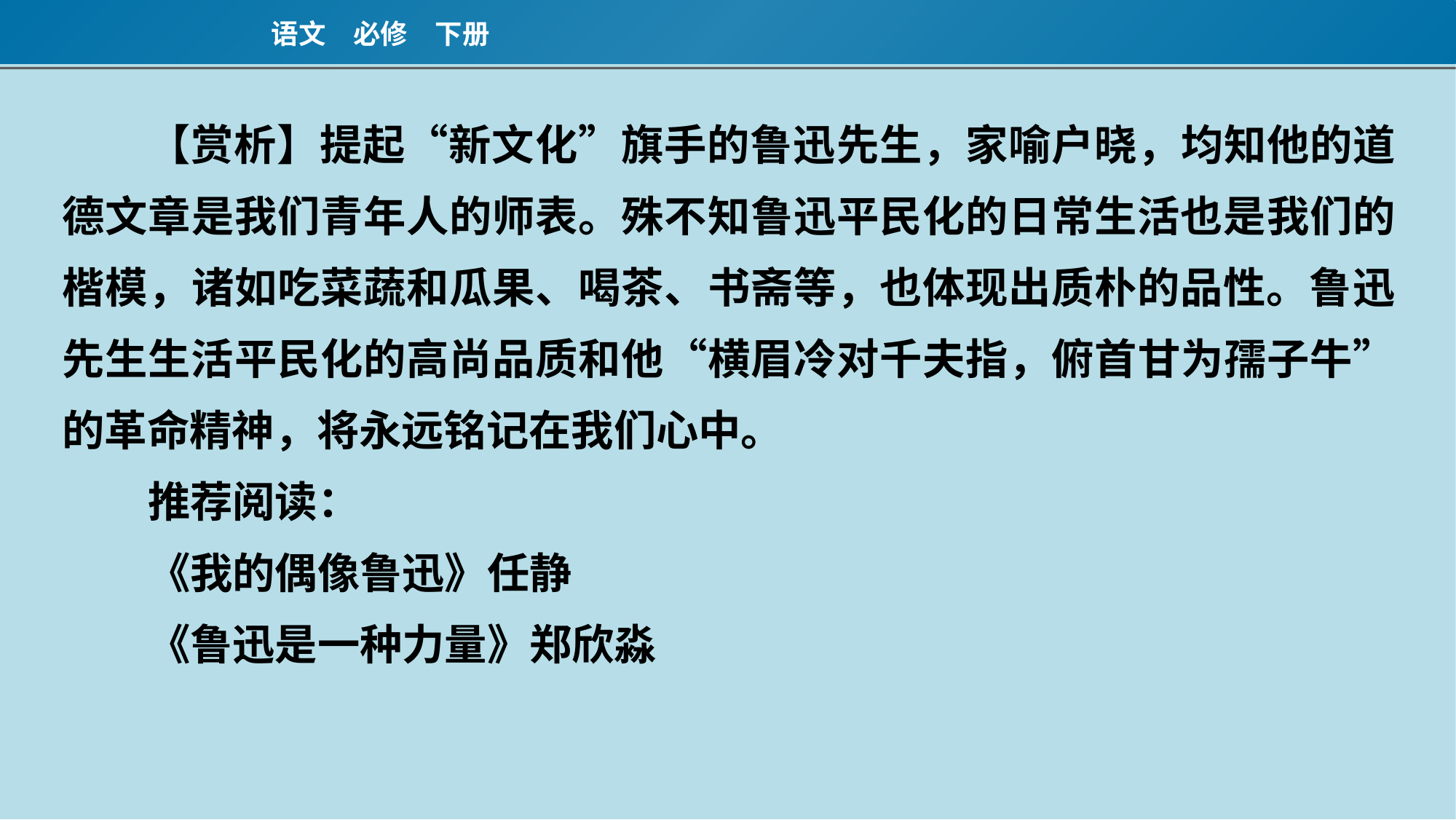

【赏析】提起“新文化”旗手的鲁迅先生，家喻户晓，均知他的道德文章是我们青年人的师表。殊不知鲁迅平民化的日常生活也是我们的楷模，诸如吃菜蔬和瓜果、喝茶、书斋等，也体现出质朴的品性。鲁迅先生生活平民化的高尚品质和他“横眉冷对千夫指，俯首甘为孺子牛”的革命精神，将永远铭记在我们心中。
推荐阅读：
《我的偶像鲁迅》任静
《鲁迅是一种力量》郑欣淼